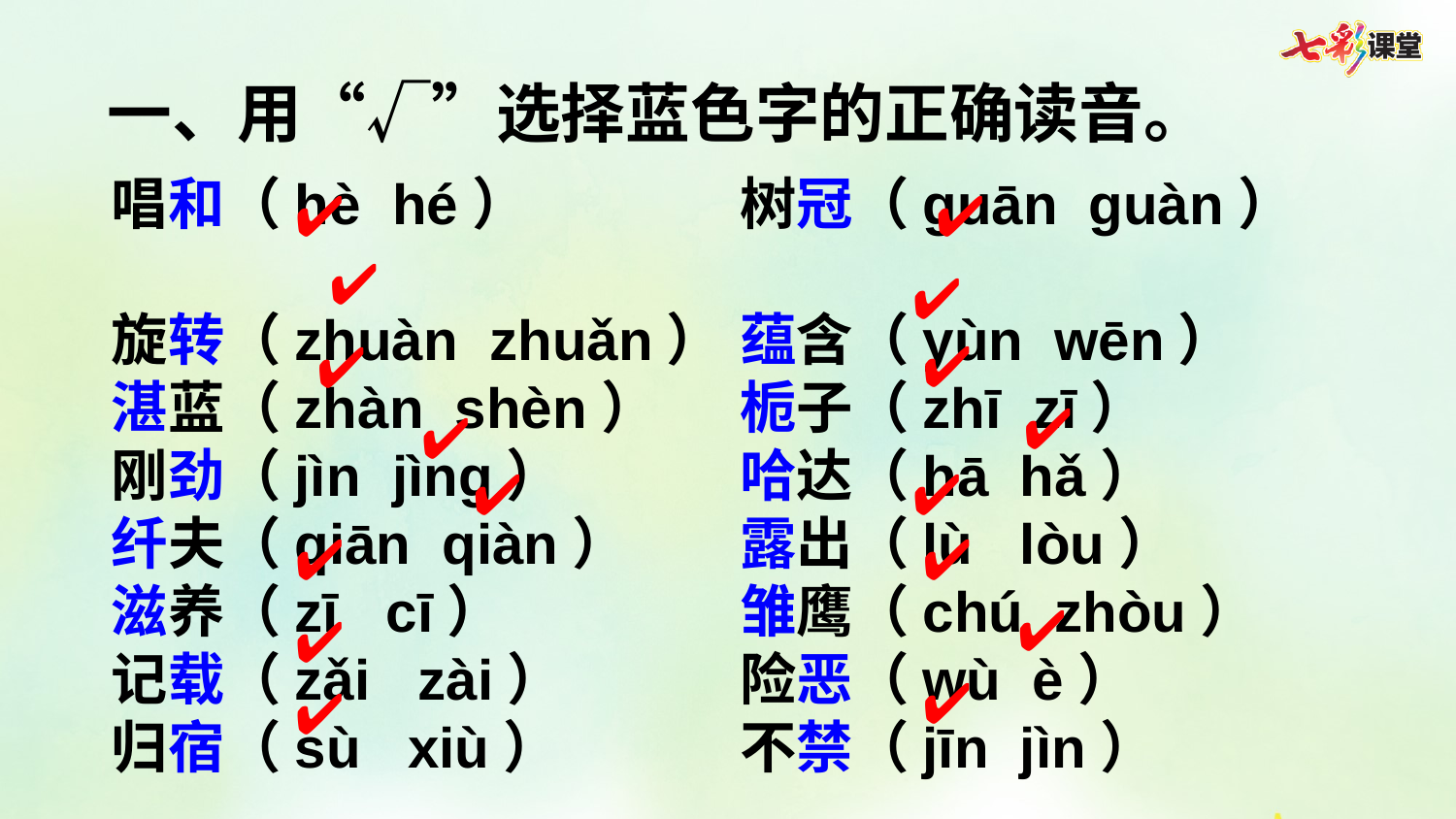

一、用“√”选择蓝色字的正确读音。
唱和（hè  hé）	树冠（ɡuān  ɡuàn）
旋转（zhuàn  zhuǎn）	蕴含（yùn  wēn）
湛蓝（zhàn  shèn）	栀子（zhī  zī）
刚劲（jìn  jìnɡ）	哈达（hā  hǎ）
纤夫（qiān  qiàn）	露出（lù   lòu）
滋养（zī   cī）	雏鹰（chú  zhòu）
记载（zǎi   zài）	险恶（wù  è）
归宿（sù   xiù）	不禁（jīn  jìn）
✔
✔
✔
✔
✔
✔
✔
✔
✔
✔
✔
✔
✔
✔
✔
✔